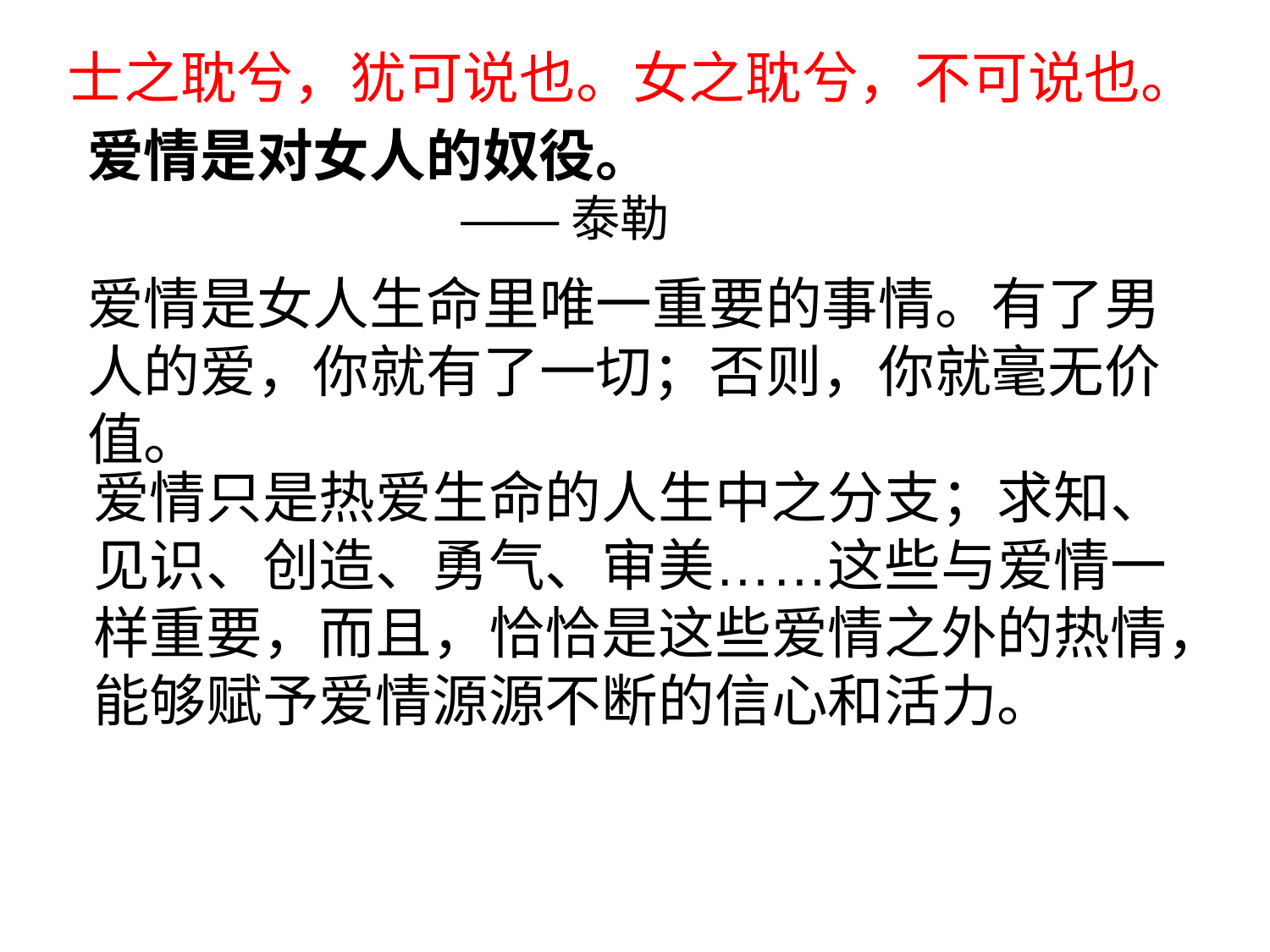

士之耽兮，犹可说也。女之耽兮，不可说也。
爱情是对女人的奴役。
                                          ——泰勒
爱情是女人生命里唯一重要的事情。有了男人的爱，你就有了一切；否则，你就毫无价值。
爱情只是热爱生命的人生中之分支；求知、见识、创造、勇气、审美……这些与爱情一样重要，而且，恰恰是这些爱情之外的热情，能够赋予爱情源源不断的信心和活力。